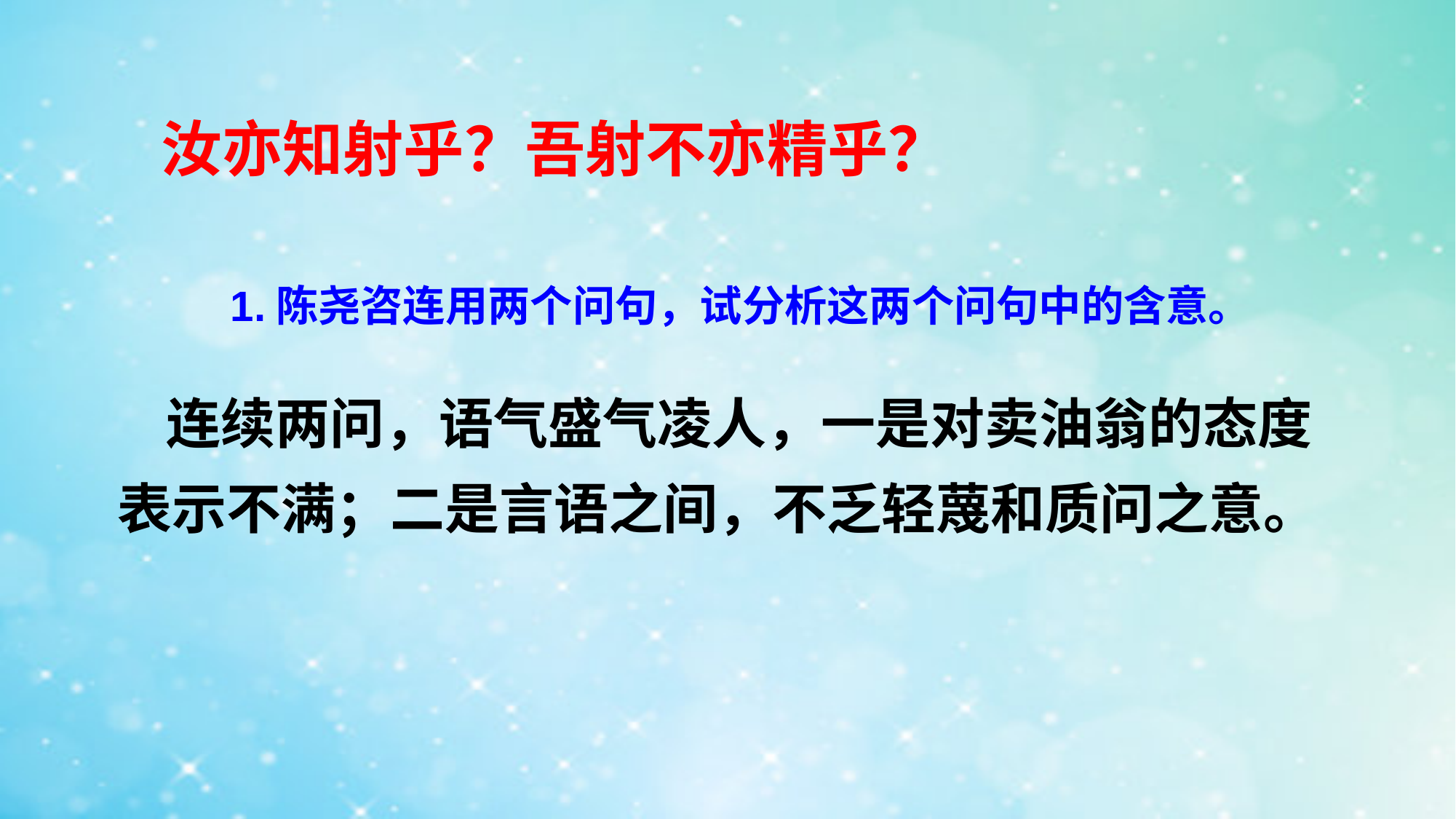

汝亦知射乎？吾射不亦精乎？
1.陈尧咨连用两个问句，试分析这两个问句中的含意。
    连续两问，语气盛气凌人，一是对卖油翁的态度表示不满；二是言语之间，不乏轻蔑和质问之意。